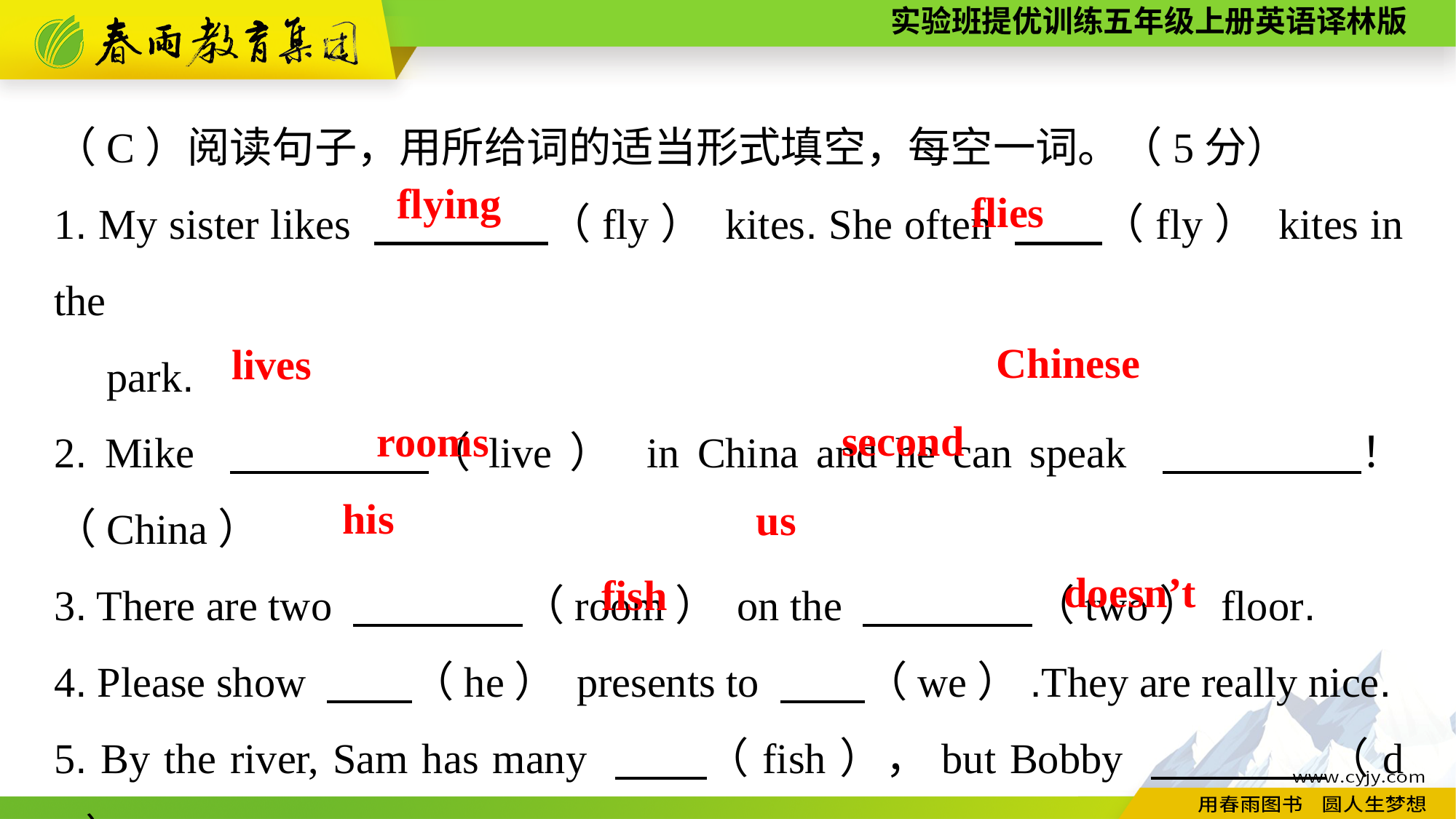

（C）阅读句子，用所给词的适当形式填空，每空一词。（5分）
1. My sister likes 　　　　（fly） kites. She often 　　（fly） kites in the
     park.
2. Mike 　　　　（live） in China and he can speak 　　　　！（China）
3. There are two 　　　　（room） on the 　　　　（two） floor.
4. Please show 　　（he） presents to 　　（we）.They are really nice.
5. By the river, Sam has many 　　（fish），but Bobby 　　   　（do）.
flying
flies
Chinese
lives
second
rooms
his
us
doesn’t
fish